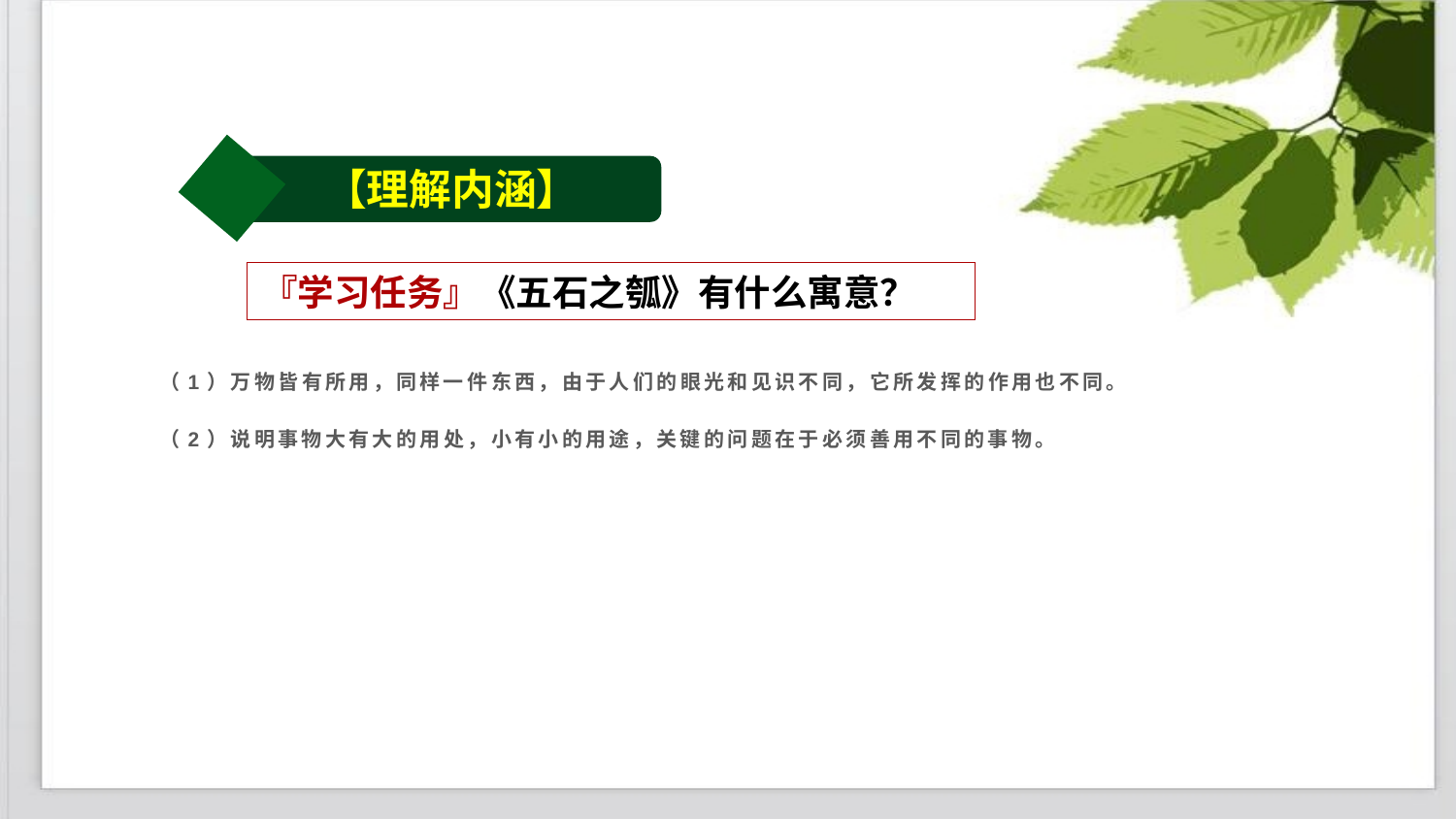

【理解内涵】
『学习任务』《五石之瓠》有什么寓意？
（1）万物皆有所用，同样一件东西，由于人们的眼光和见识不同，它所发挥的作用也不同。
（2）说明事物大有大的用处，小有小的用途，关键的问题在于必须善用不同的事物。